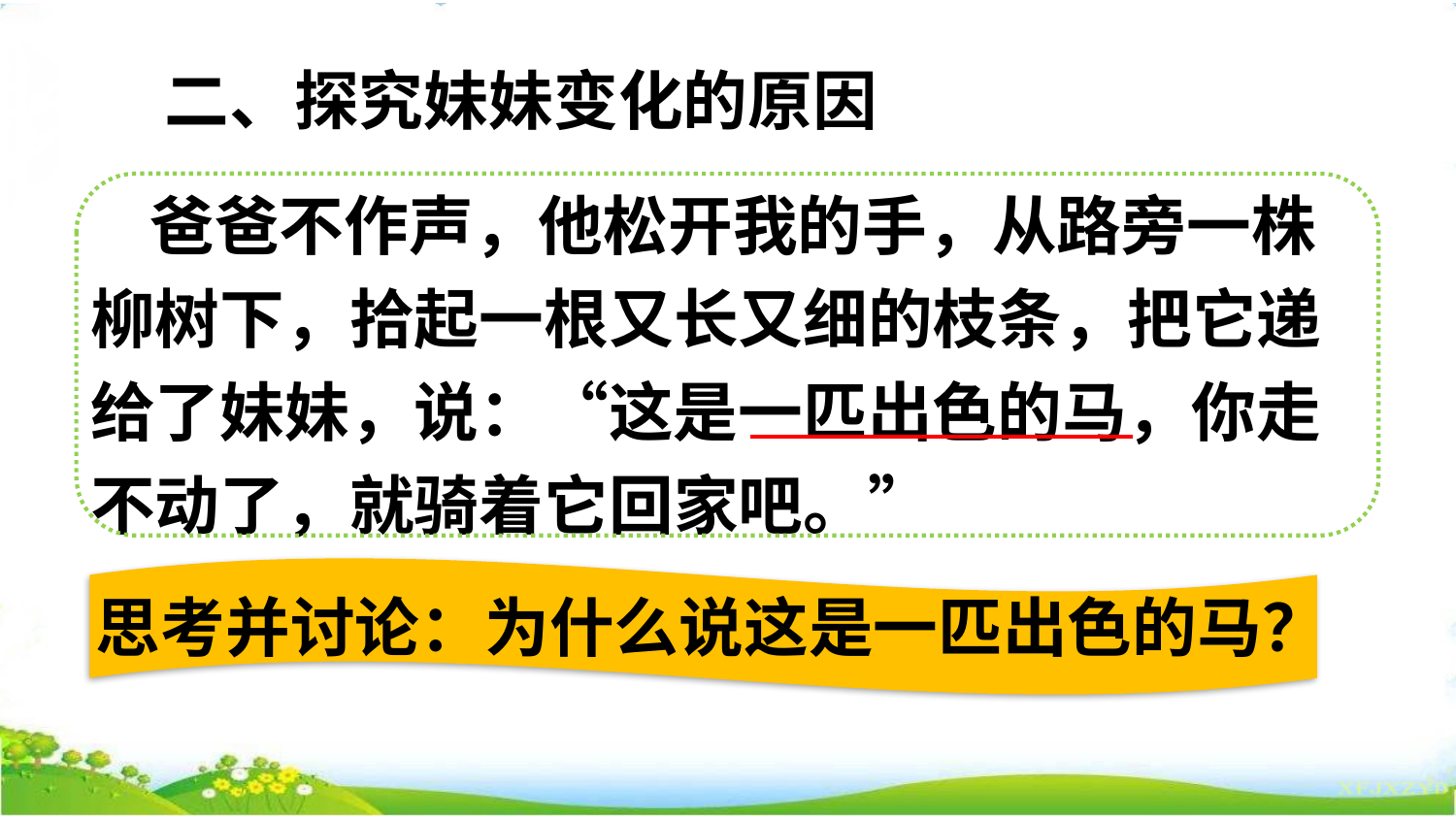

二、探究妹妹变化的原因
   爸爸不作声，他松开我的手，从路旁一株柳树下，拾起一根又长又细的枝条，把它递给了妹妹，说：“这是一匹出色的马，你走不动了，就骑着它回家吧。”

思考并讨论：为什么说这是一匹出色的马？